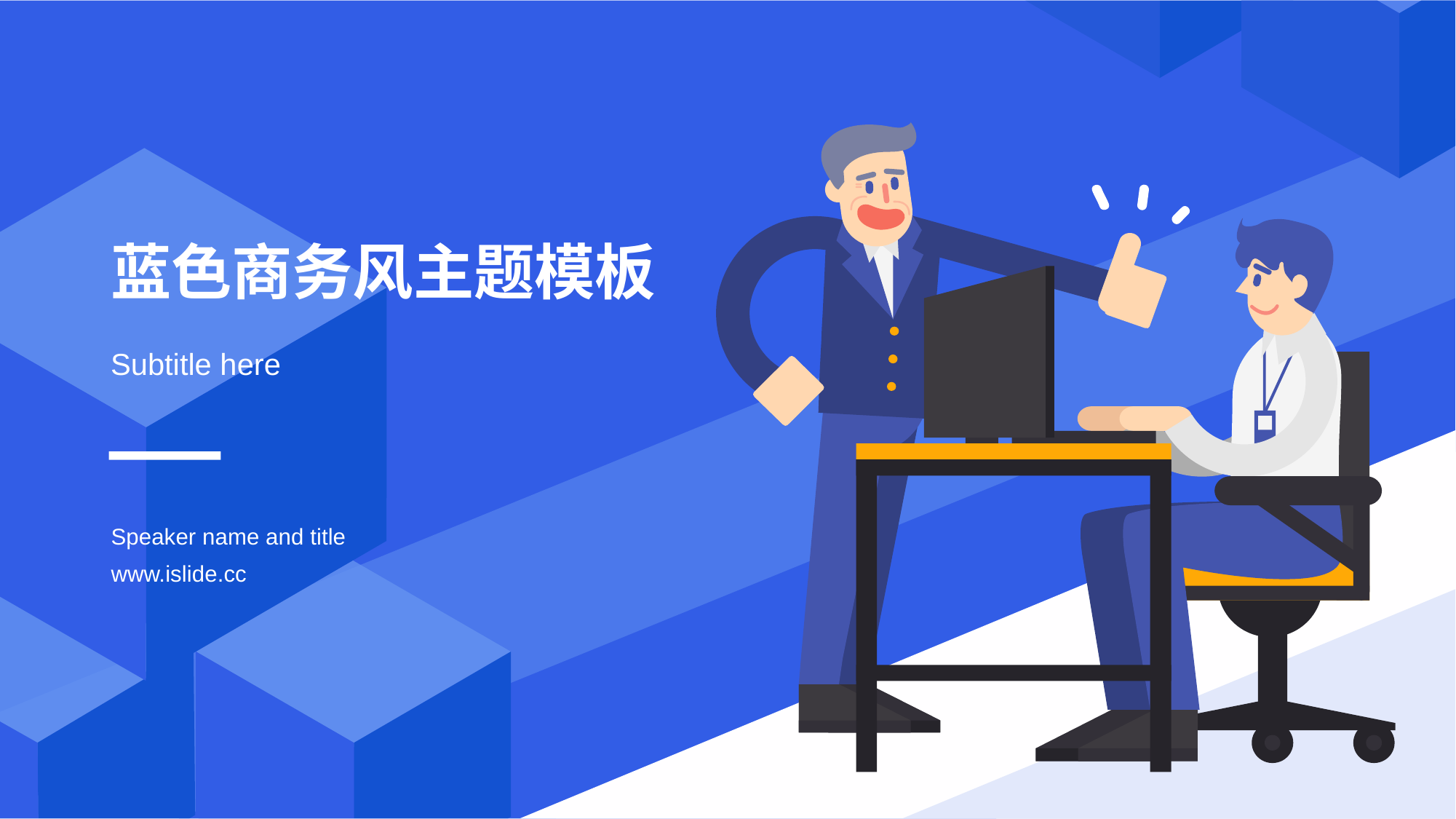

# 蓝色商务风主题模板
Subtitle here
Speaker name and title
www.islide.cc